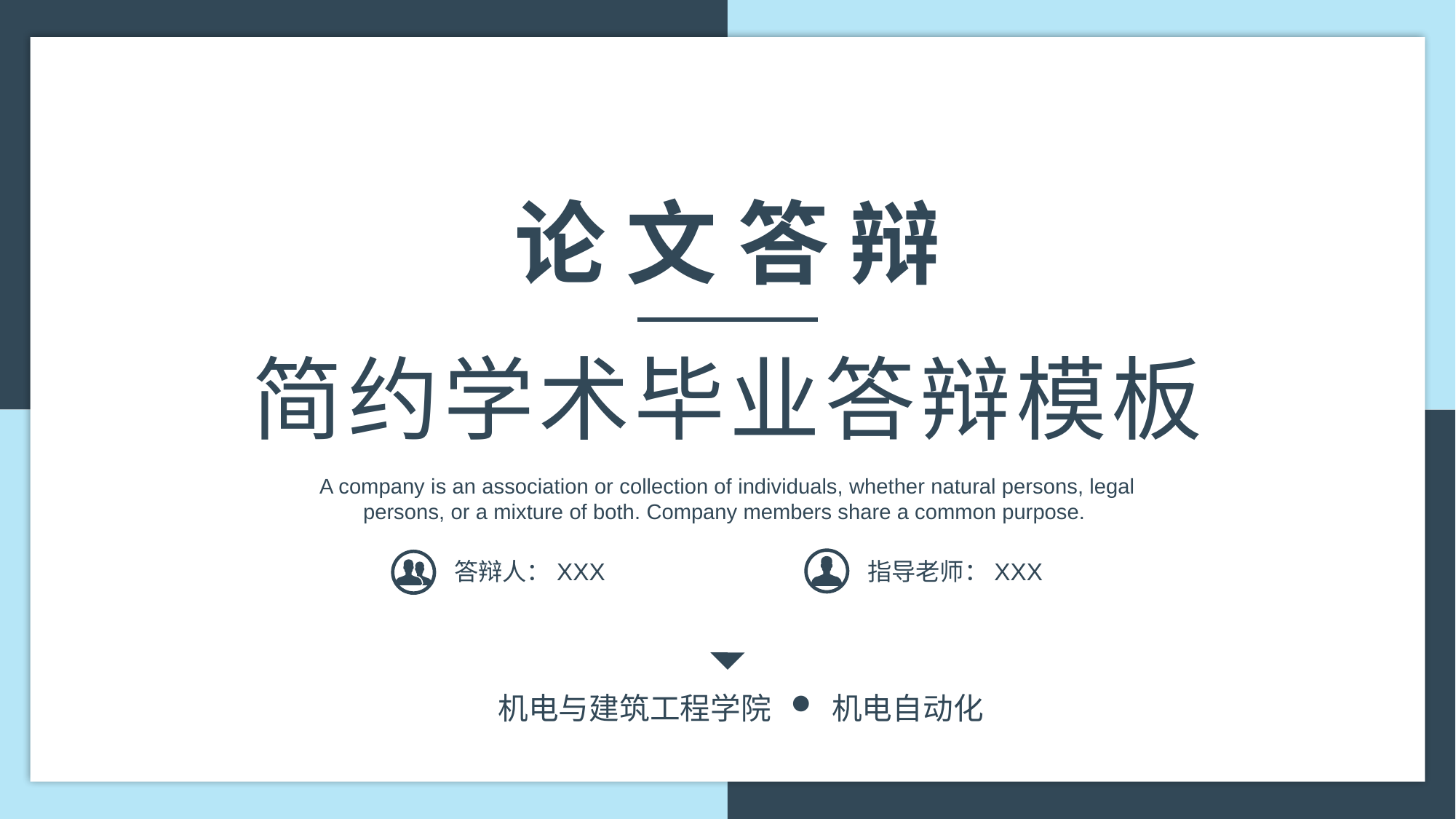

论 文 答 辩
简约学术毕业答辩模板

A company is an association or collection of individuals, whether natural persons, legal persons, or a mixture of both. Company members share a common purpose.
答辩人：XXX
指导老师：XXX

机电与建筑工程学院
机电自动化